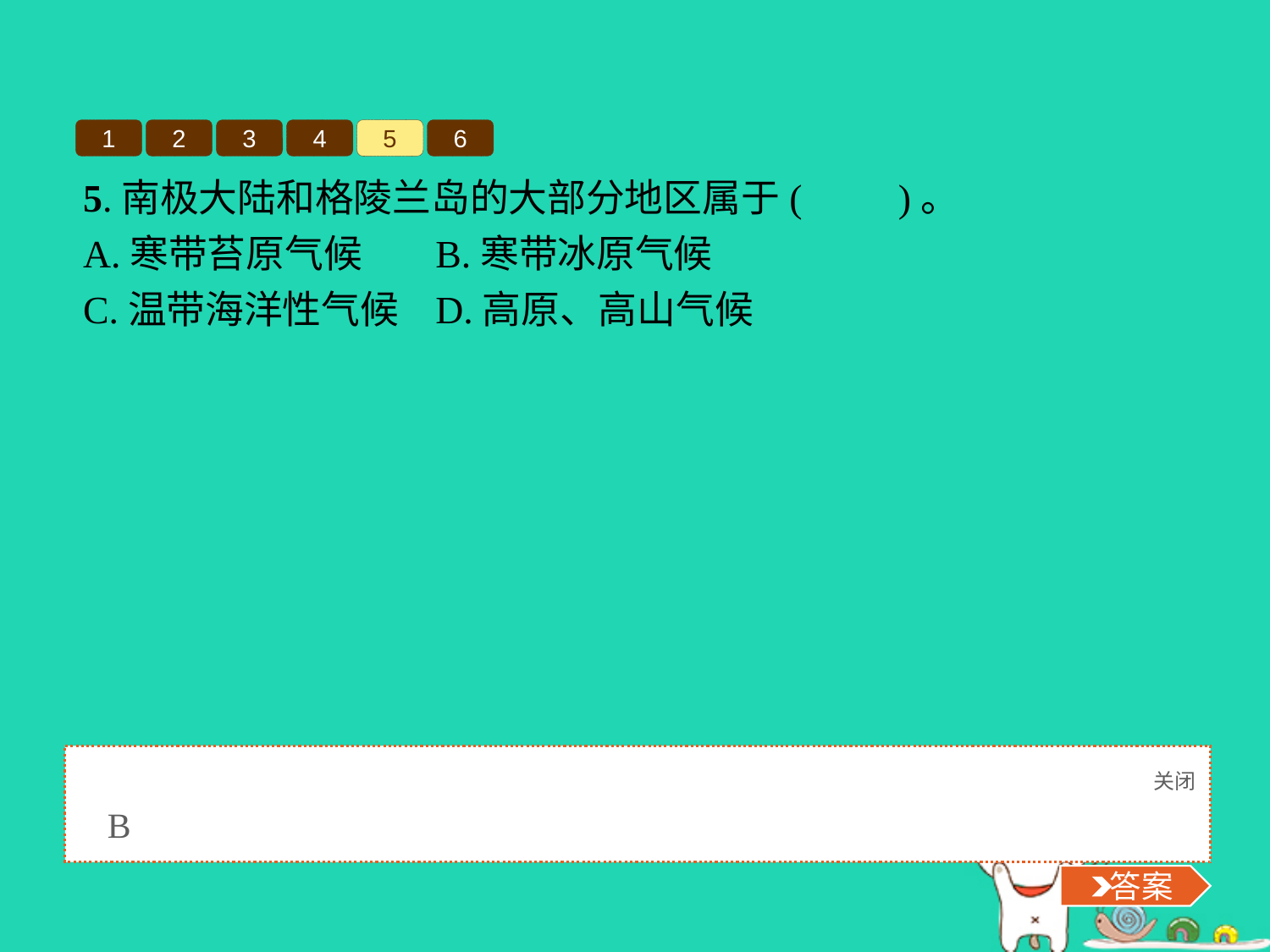

1
2
3
4
5
6
5.南极大陆和格陵兰岛的大部分地区属于(　　)。
A.寒带苔原气候	B.寒带冰原气候
C.温带海洋性气候	D.高原、高山气候

关闭
  答案

B
  答案